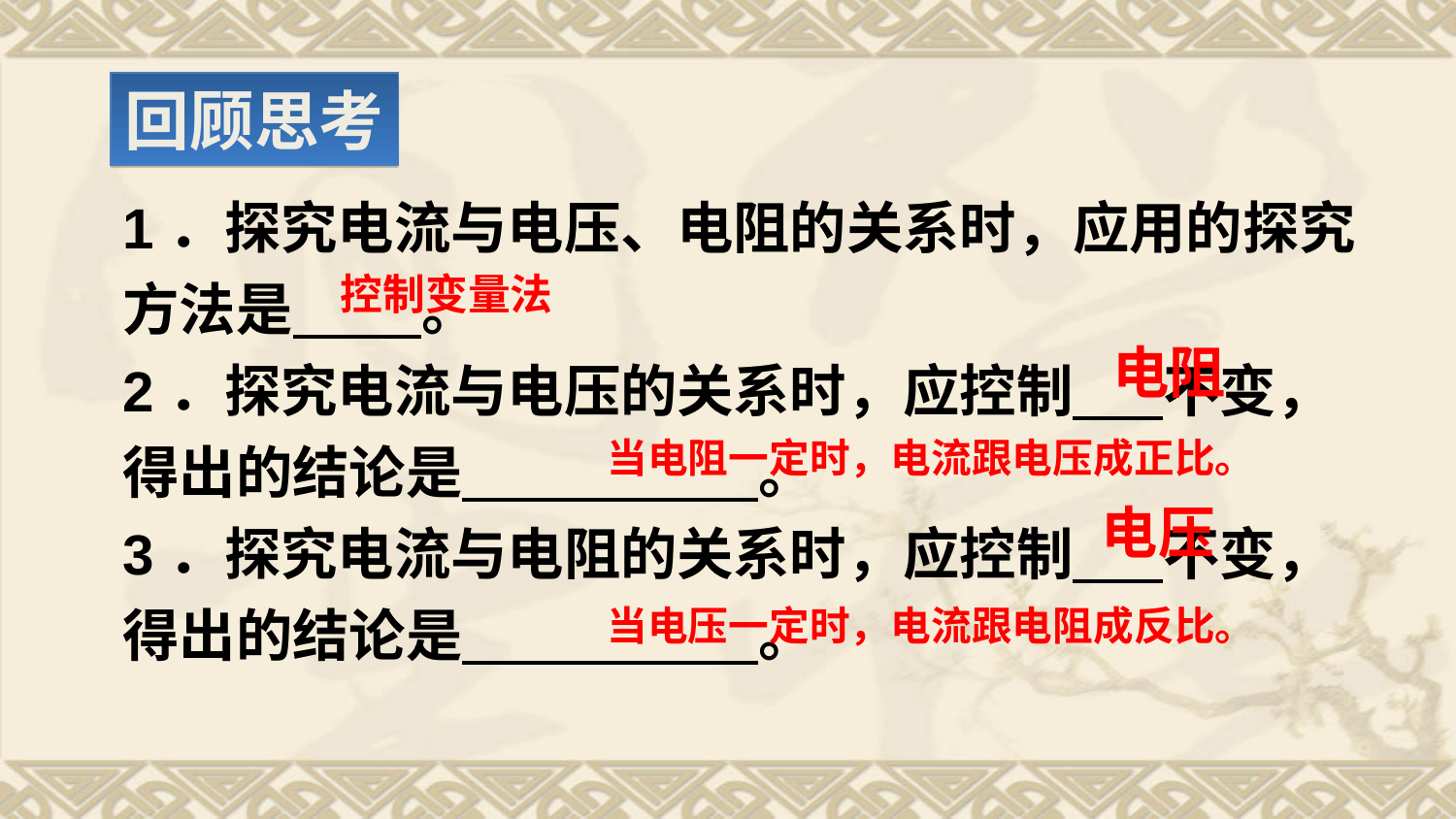

回顾思考
1．探究电流与电压、电阻的关系时，应用的探究方法是          。
2．探究电流与电压的关系时，应控制       不变，得出的结论是                       。
3．探究电流与电阻的关系时，应控制       不变，得出的结论是                       。
控制变量法
电阻
当电阻一定时，电流跟电压成正比。
电压
当电压一定时，电流跟电阻成反比。